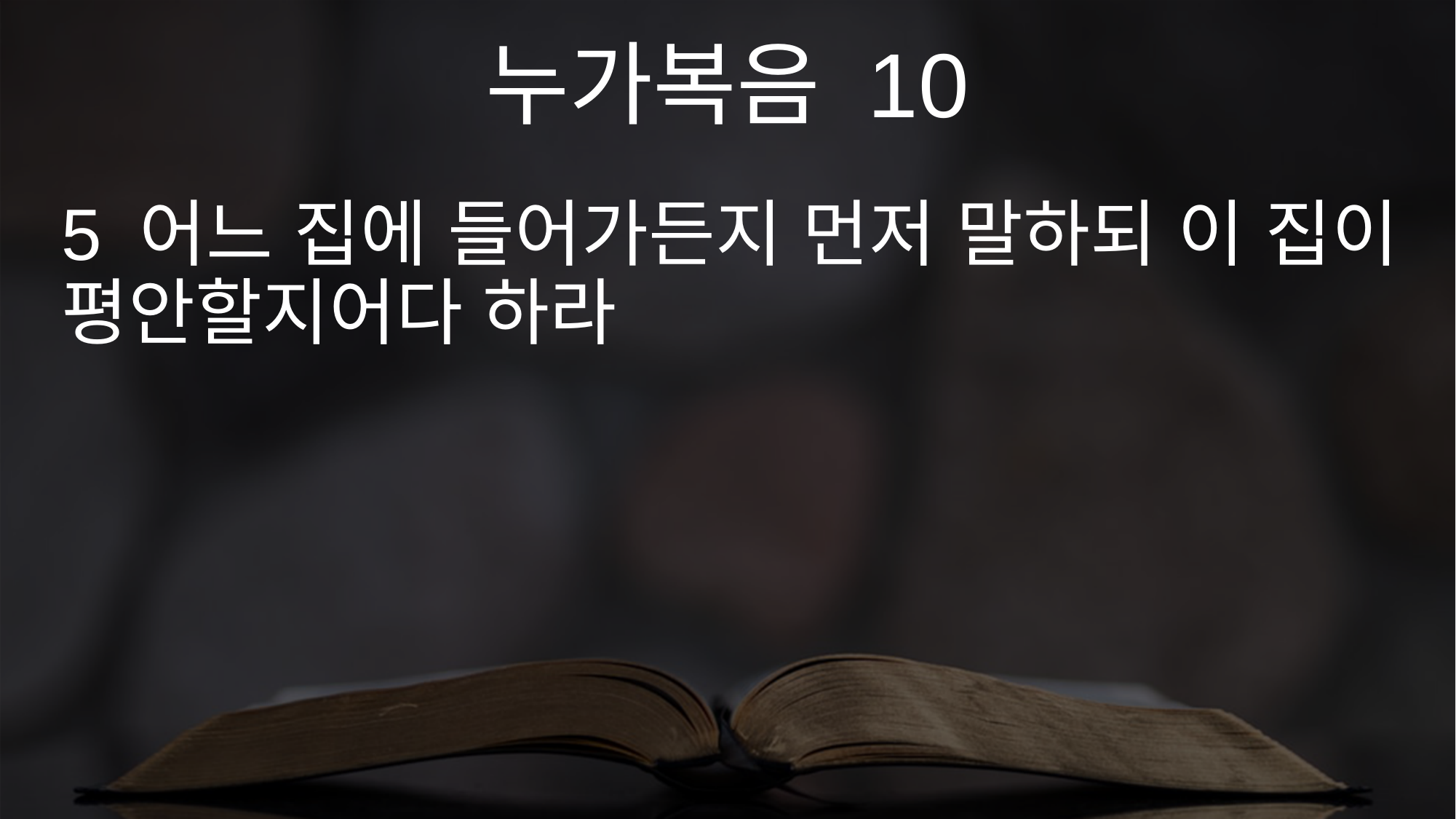

누가복음 10
5 어느 집에 들어가든지 먼저 말하되 이 집이 평안할지어다 하라